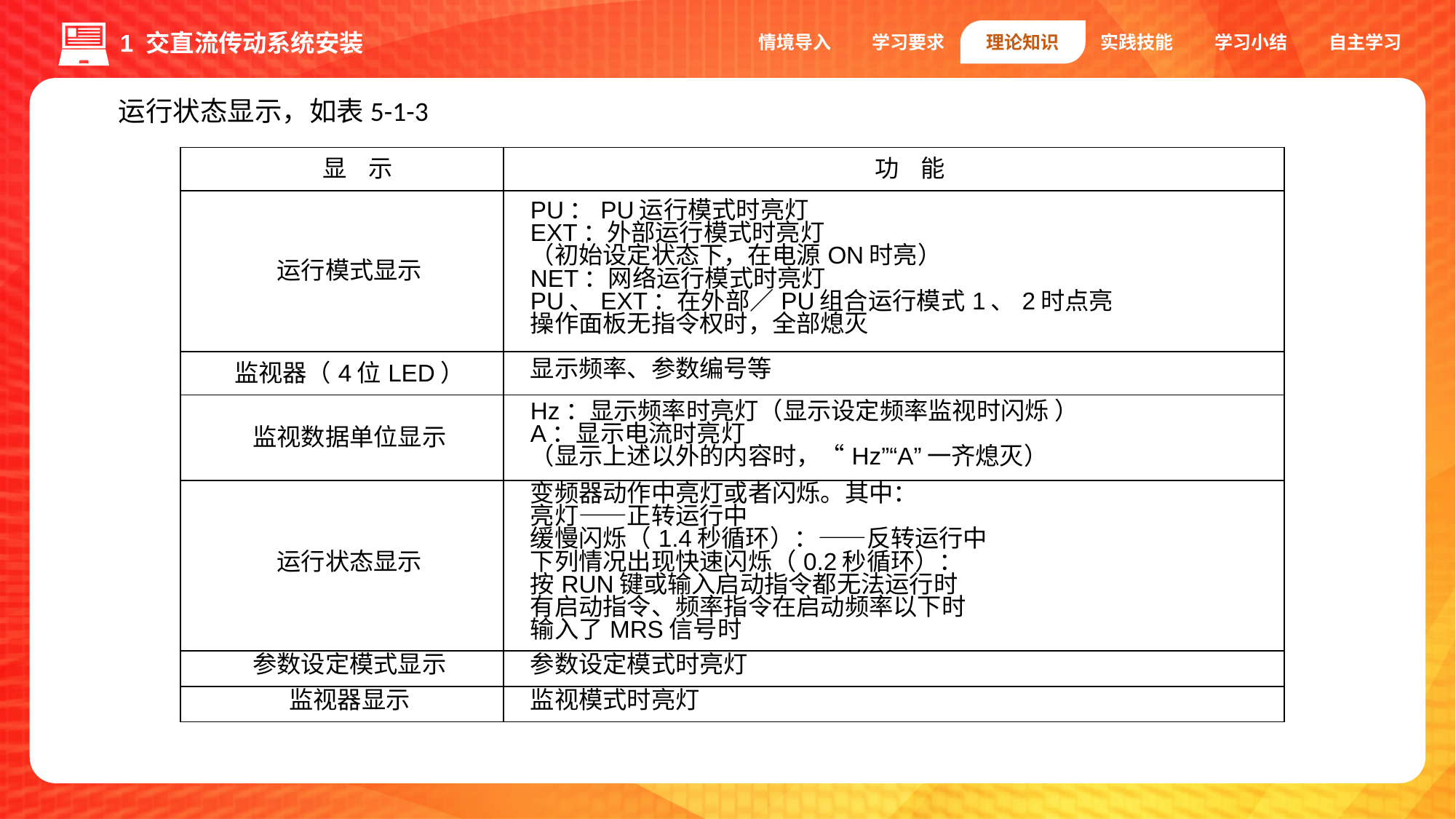

情境导入
学习要求
理论知识
实践技能
学习小结
自主学习
1 交直流传动系统安装

运行状态显示，如表5-1-3
| 显 示 | 功 能 |
| --- | --- |
| 运行模式显示 | PU：PU运行模式时亮灯 EXT：外部运行模式时亮灯 （初始设定状态下，在电源ON时亮） NET：网络运行模式时亮灯 PU、EXT：在外部／PU组合运行模式1、2时点亮 操作面板无指令权时，全部熄灭 |
| 监视器（4位LED） | 显示频率、参数编号等 |
| 监视数据单位显示 | Hz：显示频率时亮灯（显示设定频率监视时闪烁 ） A：显示电流时亮灯 （显示上述以外的内容时，“Hz”“A”一齐熄灭） |
| 运行状态显示 | 变频器动作中亮灯或者闪烁。其中： 亮灯——正转运行中 缓慢闪烁（1.4秒循环）：——反转运行中 下列情况出现快速闪烁（0.2秒循环）： 按RUN键或输入启动指令都无法运行时 有启动指令、频率指令在启动频率以下时 输入了MRS信号时 |
| 参数设定模式显示 | 参数设定模式时亮灯 |
| 监视器显示 | 监视模式时亮灯 |
1.编码器